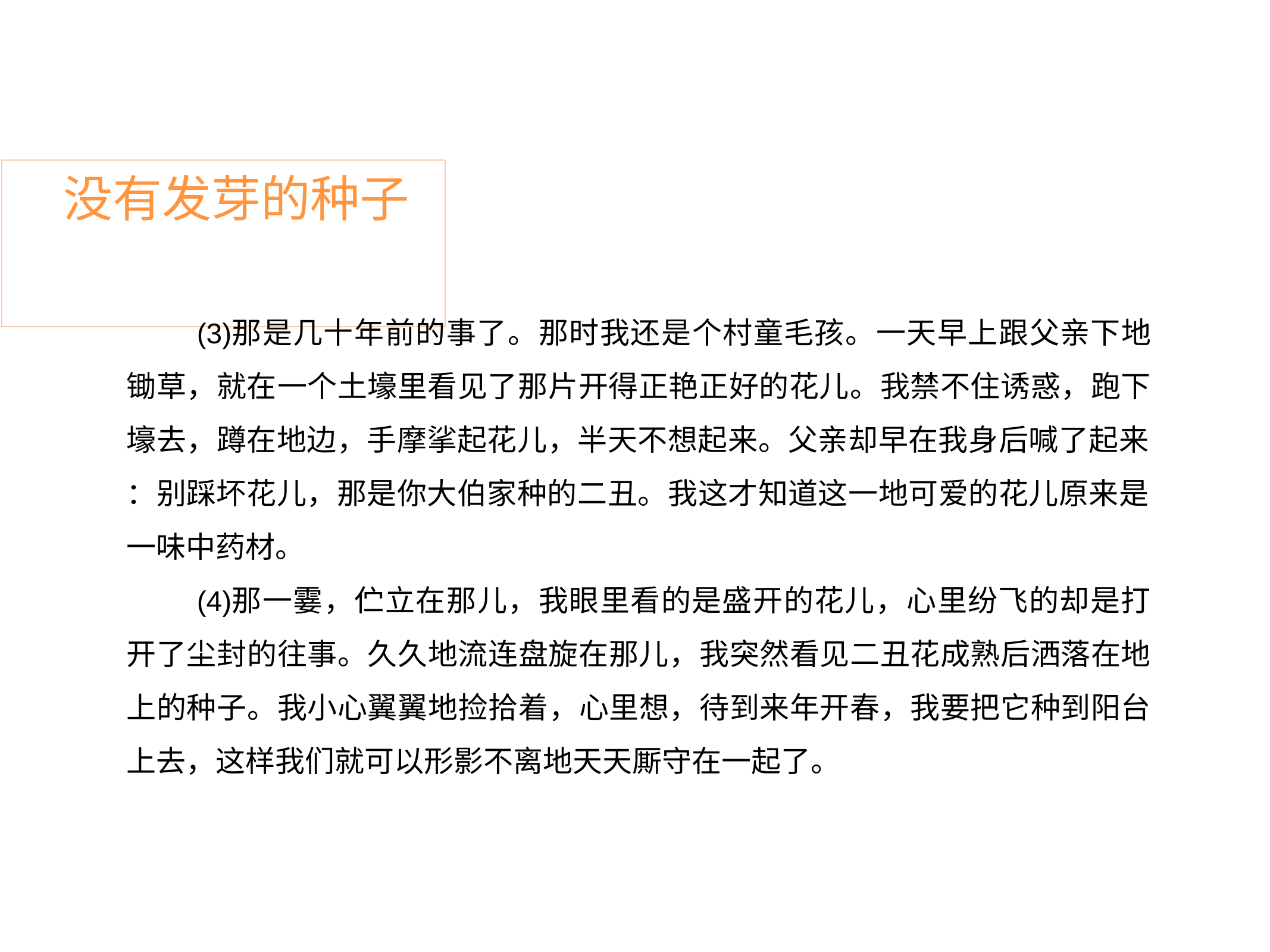

# 没有发芽的种子
那是几十年前的事了。那时我还是个村童毛孩。一天早上跟父亲下地 锄草，就在一个土壕里看见了那片开得正艳正好的花儿。我禁不住诱惑，跑下 壕去，蹲在地边，手摩挲起花儿，半天不想起来。父亲却早在我身后喊了起来
：别踩坏花儿，那是你大伯家种的二丑。我这才知道这一地可爱的花儿原来是 一味中药材。
那一霎，伫立在那儿，我眼里看的是盛开的花儿，心里纷飞的却是打 开了尘封的往事。久久地流连盘旋在那儿，我突然看见二丑花成熟后洒落在地 上的种子。我小心翼翼地捡拾着，心里想，待到来年开春，我要把它种到阳台 上去，这样我们就可以形影不离地天天厮守在一起了。